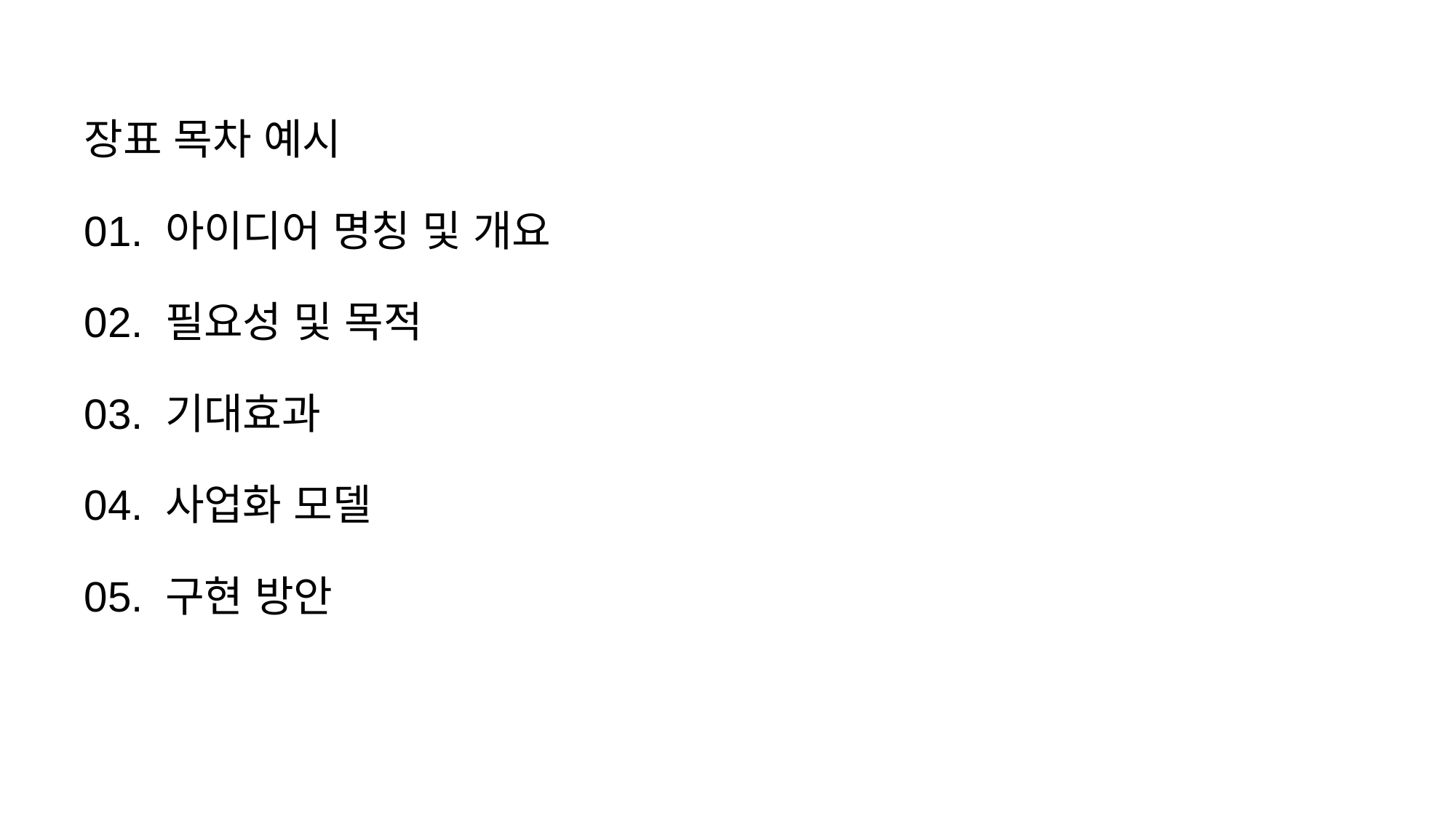

# 장표 목차 예시 01. 아이디어 명칭 및 개요 02. 필요성 및 목적 03. 기대효과 04. 사업화 모델 05. 구현 방안